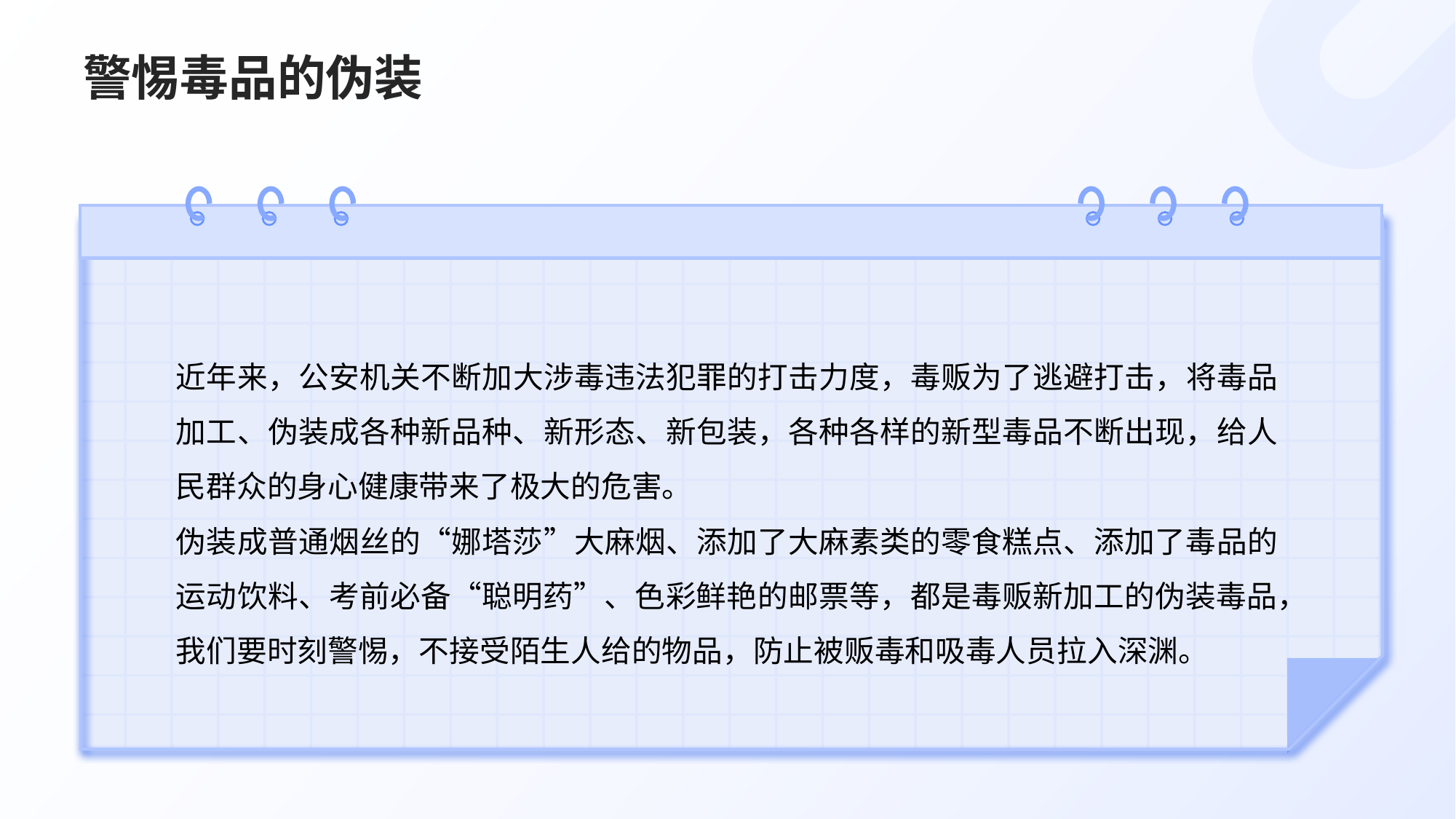

# 警惕毒品的伪装

近年来，公安机关不断加大涉毒违法犯罪的打击力度，毒贩为了逃避打击，将毒品 加工、伪装成各种新品种、新形态、新包装，各种各样的新型毒品不断出现，给人民群众的身心健康带来了极大的危害。
伪装成普通烟丝的“娜塔莎”大麻烟、添加了大麻素类的零食糕点、添加了毒品的运动饮料、考前必备“聪明药”、色彩鲜艳的邮票等，都是毒贩新加工的伪装毒品，我们要时刻警惕，不接受陌生人给的物品，防止被贩毒和吸毒人员拉入深渊。